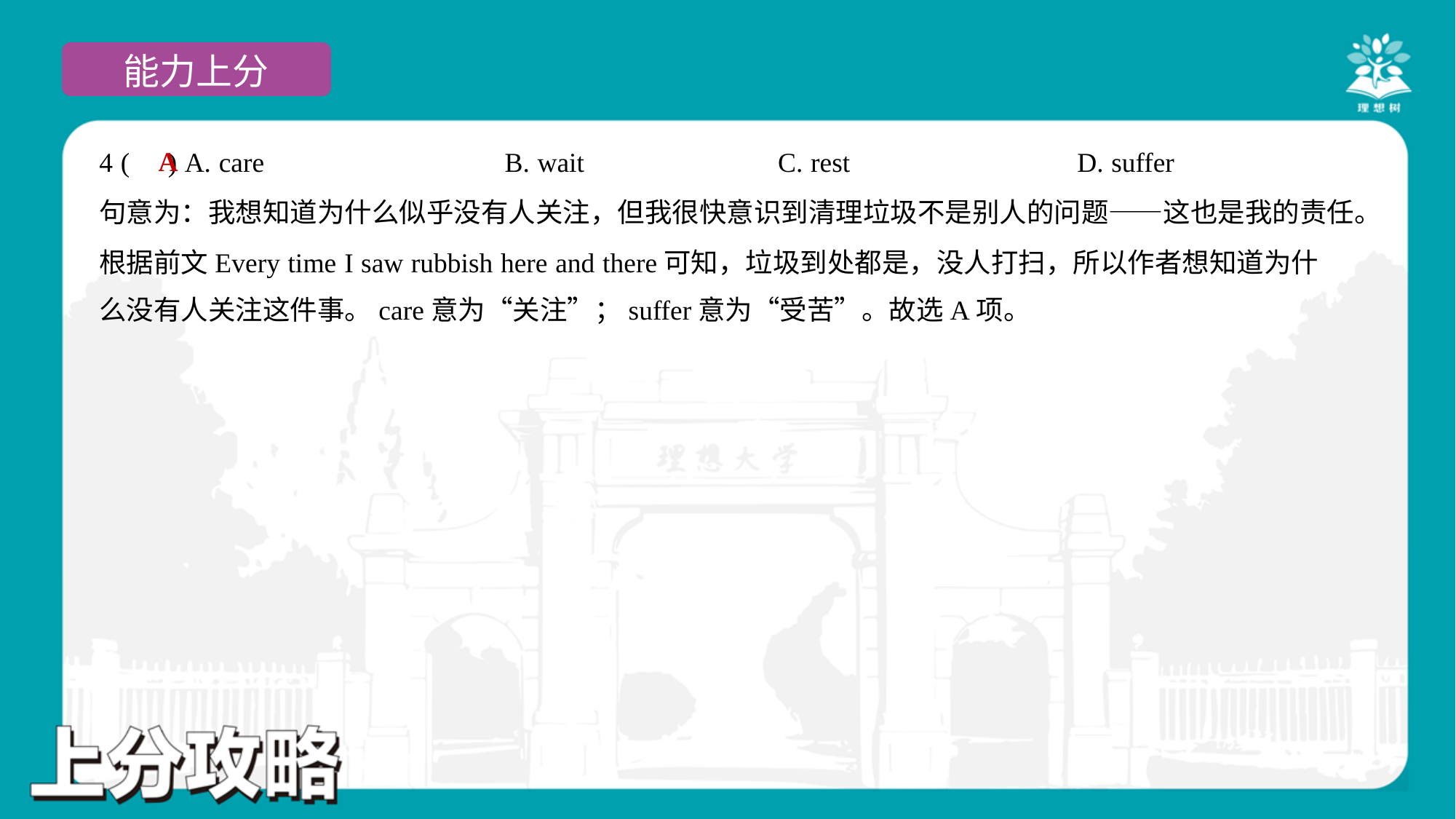

A
4 (     ) A. care	B. wait	C. rest	D. suffer
句意为：我想知道为什么似乎没有人关注，但我很快意识到清理垃圾不是别人的问题——这也是我的责任。
根据前文Every time I saw rubbish here and there可知，垃圾到处都是，没人打扫，所以作者想知道为什
么没有人关注这件事。care意为“关注”；suffer意为“受苦”。故选A项。